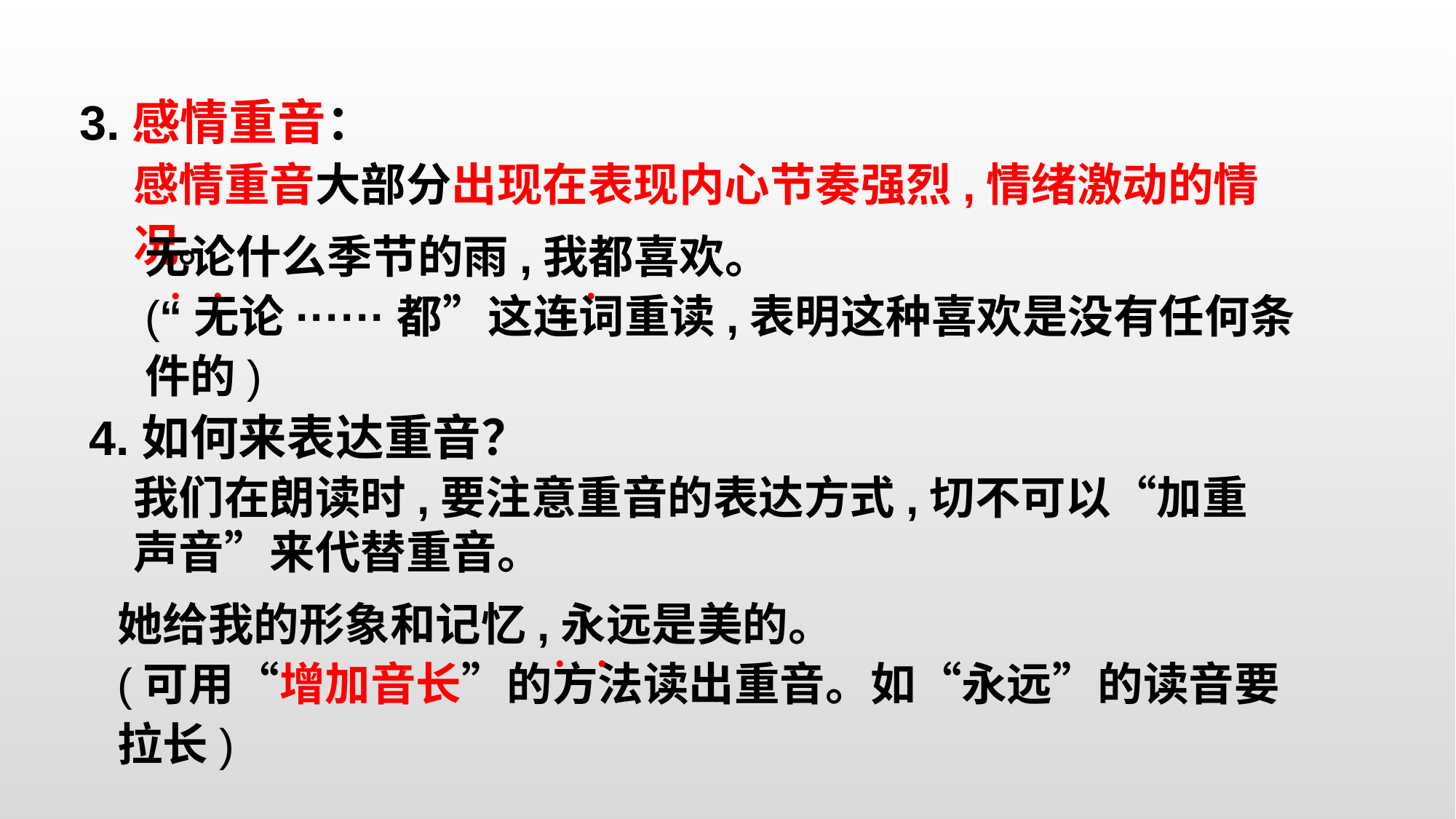

3.感情重音：
感情重音大部分出现在表现内心节奏强烈,情绪激动的情况。
无论什么季节的雨,我都喜欢。
(“无论······都”这连词重读,表明这种喜欢是没有任何条件的)
﹒﹒                            ﹒
4.如何来表达重音？
我们在朗读时,要注意重音的表达方式,切不可以“加重声音”来代替重音。
她给我的形象和记忆,永远是美的。
(可用“增加音长”的方法读出重音。如“永远”的读音要拉长)
﹒﹒